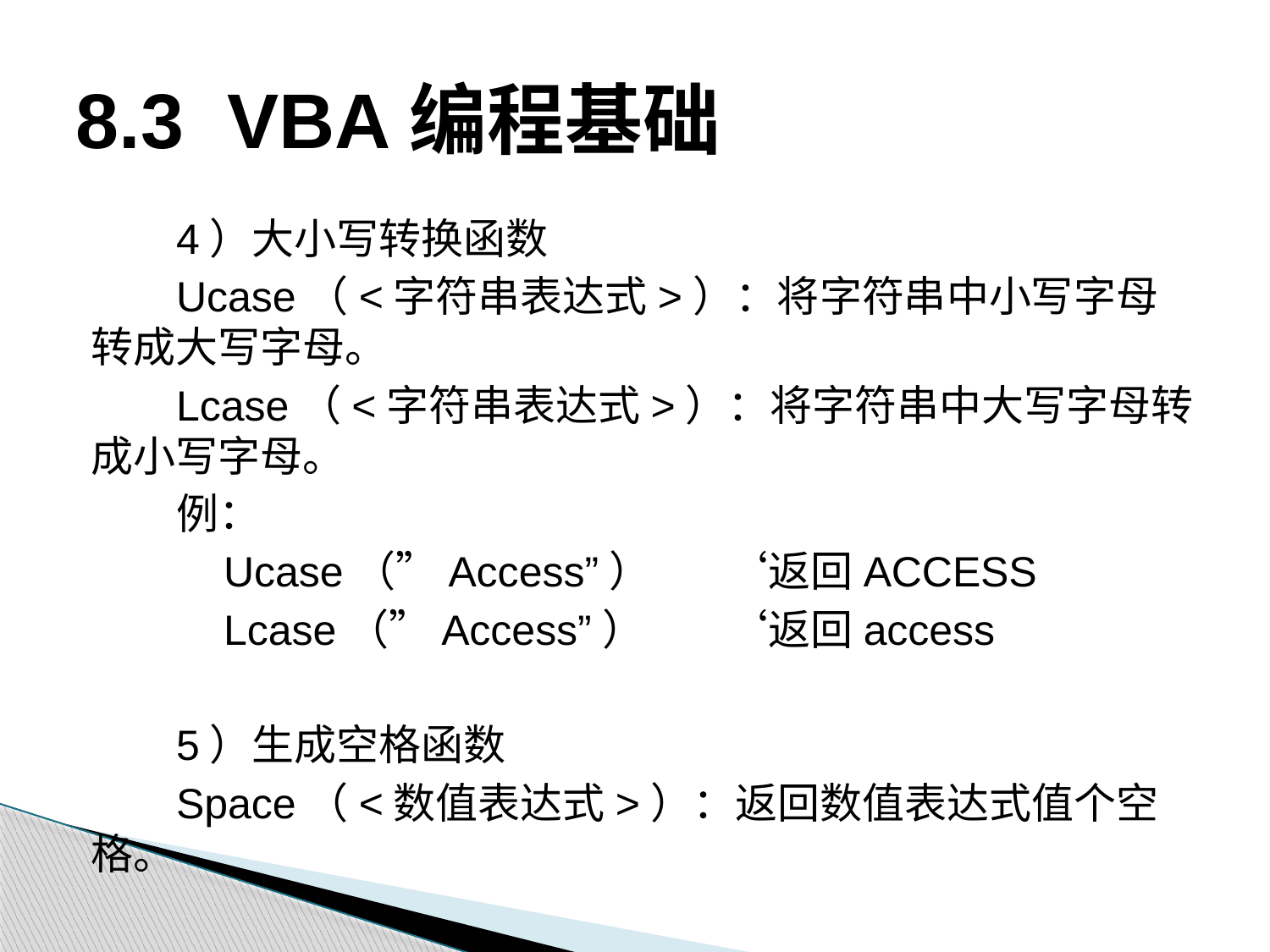

# 8.3  VBA编程基础
4）大小写转换函数
Ucase（<字符串表达式>）：将字符串中小写字母转成大写字母。
Lcase（<字符串表达式>）：将字符串中大写字母转成小写字母。
例：
    Ucase（”Access”）	‘返回ACCESS
    Lcase（”Access”）	‘返回access

5）生成空格函数
Space（<数值表达式>）：返回数值表达式值个空格。